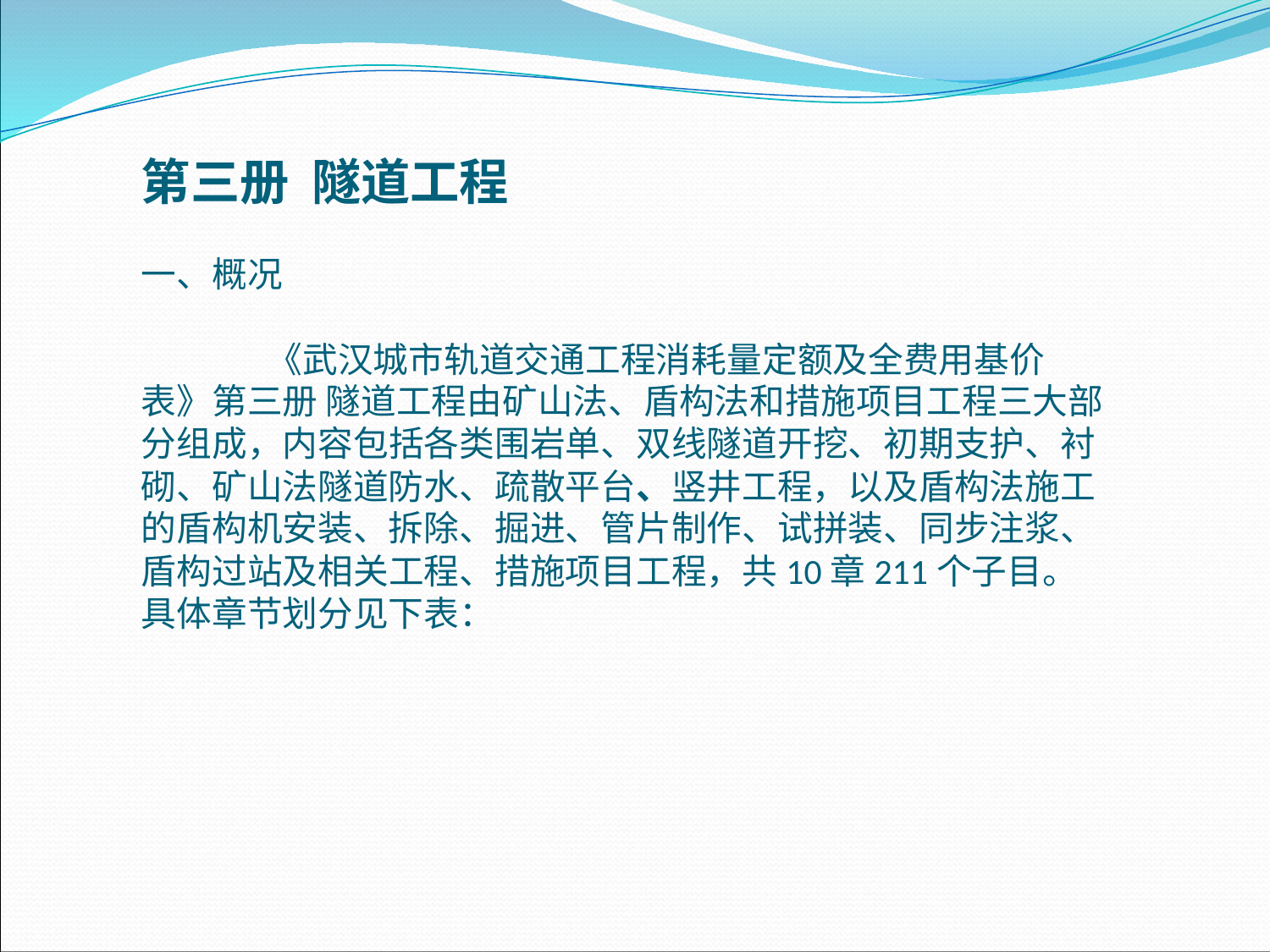

第三册  隧道工程
 一、概况
               《武汉城市轨道交通工程消耗量定额及全费用基价表》第三册 隧道工程由矿山法、盾构法和措施项目工程三大部分组成，内容包括各类围岩单、双线隧道开挖、初期支护、衬砌、矿山法隧道防水、疏散平台、竖井工程，以及盾构法施工的盾构机安装、拆除、掘进、管片制作、试拼装、同步注浆、盾构过站及相关工程、措施项目工程，共10章211个子目。具体章节划分见下表：
72